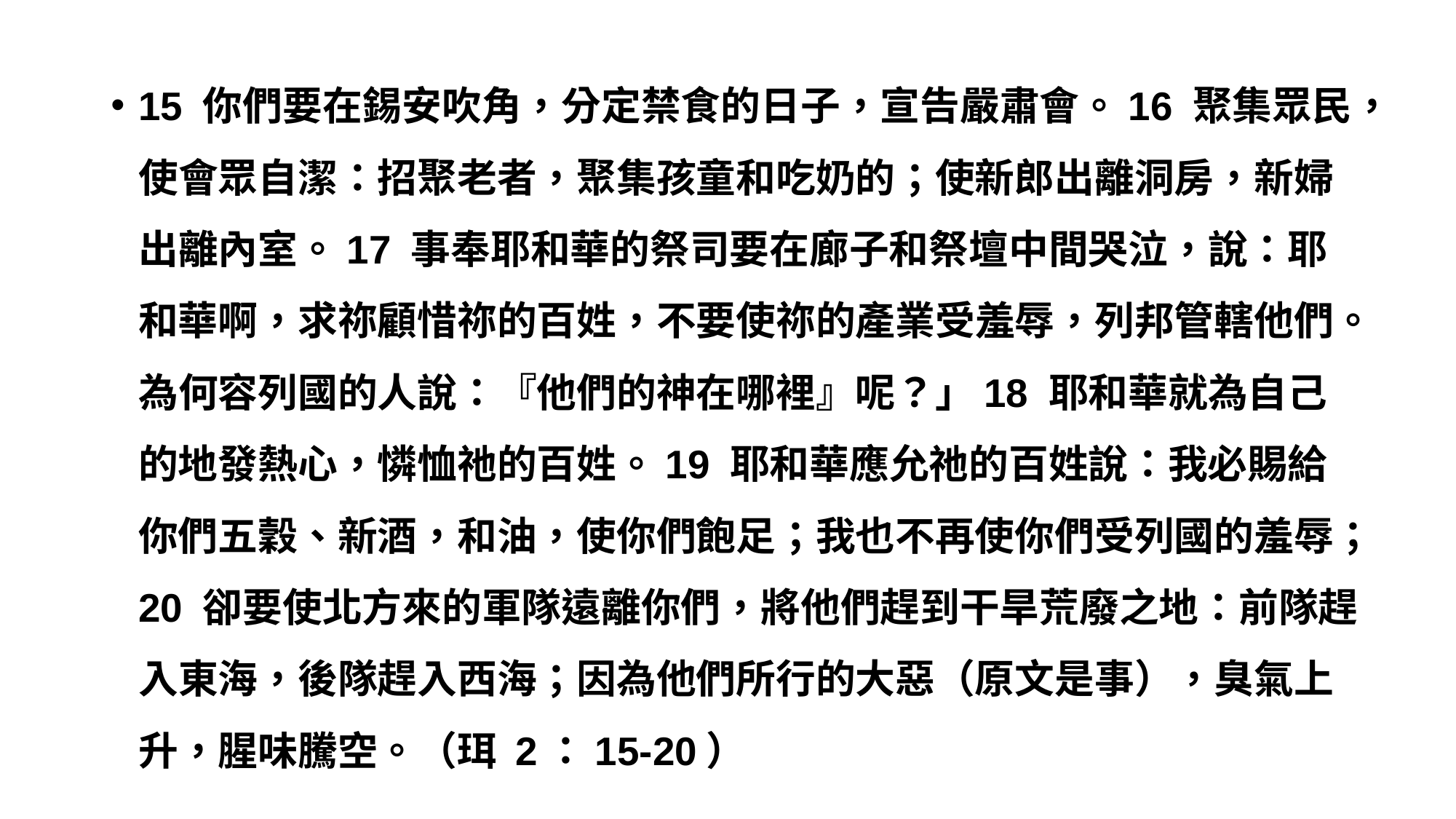

15 你們要在錫安吹角，分定禁食的日子，宣告嚴肅會。16 聚集眾民，使會眾自潔：招聚老者，聚集孩童和吃奶的；使新郎出離洞房，新婦出離內室。17 事奉耶和華的祭司要在廊子和祭壇中間哭泣，說：耶和華啊，求祢顧惜祢的百姓，不要使祢的產業受羞辱，列邦管轄他們。為何容列國的人說：『他們的神在哪裡』呢？」18 耶和華就為自己的地發熱心，憐恤祂的百姓。19 耶和華應允祂的百姓說：我必賜給你們五穀、新酒，和油，使你們飽足；我也不再使你們受列國的羞辱；20 卻要使北方來的軍隊遠離你們，將他們趕到干旱荒廢之地：前隊趕入東海，後隊趕入西海；因為他們所行的大惡（原文是事），臭氣上升，腥味騰空。（珥 2：15-20）